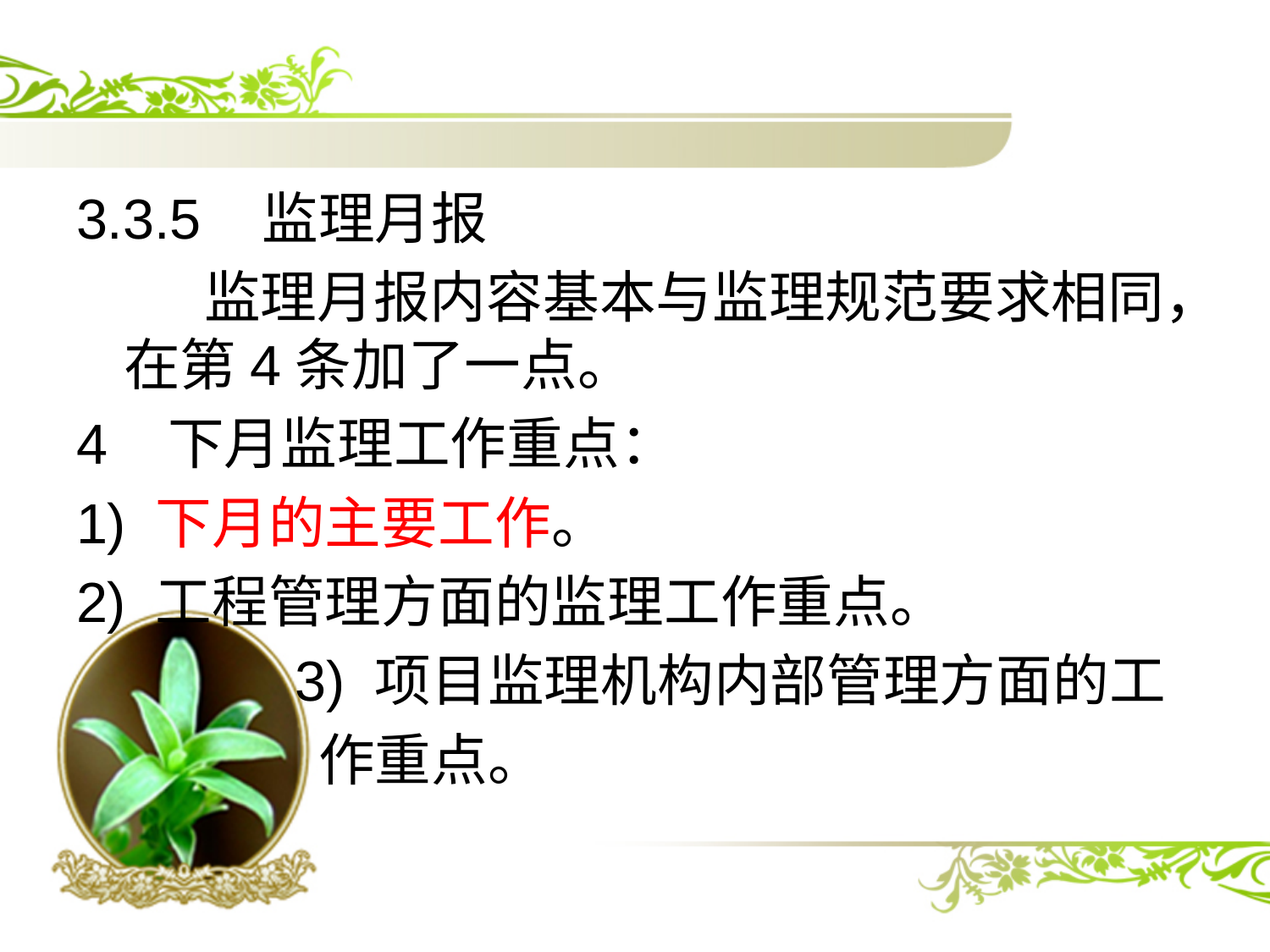

#
3.3.5   监理月报
         监理月报内容基本与监理规范要求相同，在第4条加了一点。
4   下月监理工作重点：
1) 下月的主要工作。
2) 工程管理方面的监理工作重点。
              3) 项目监理机构内部管理方面的工
                  作重点。